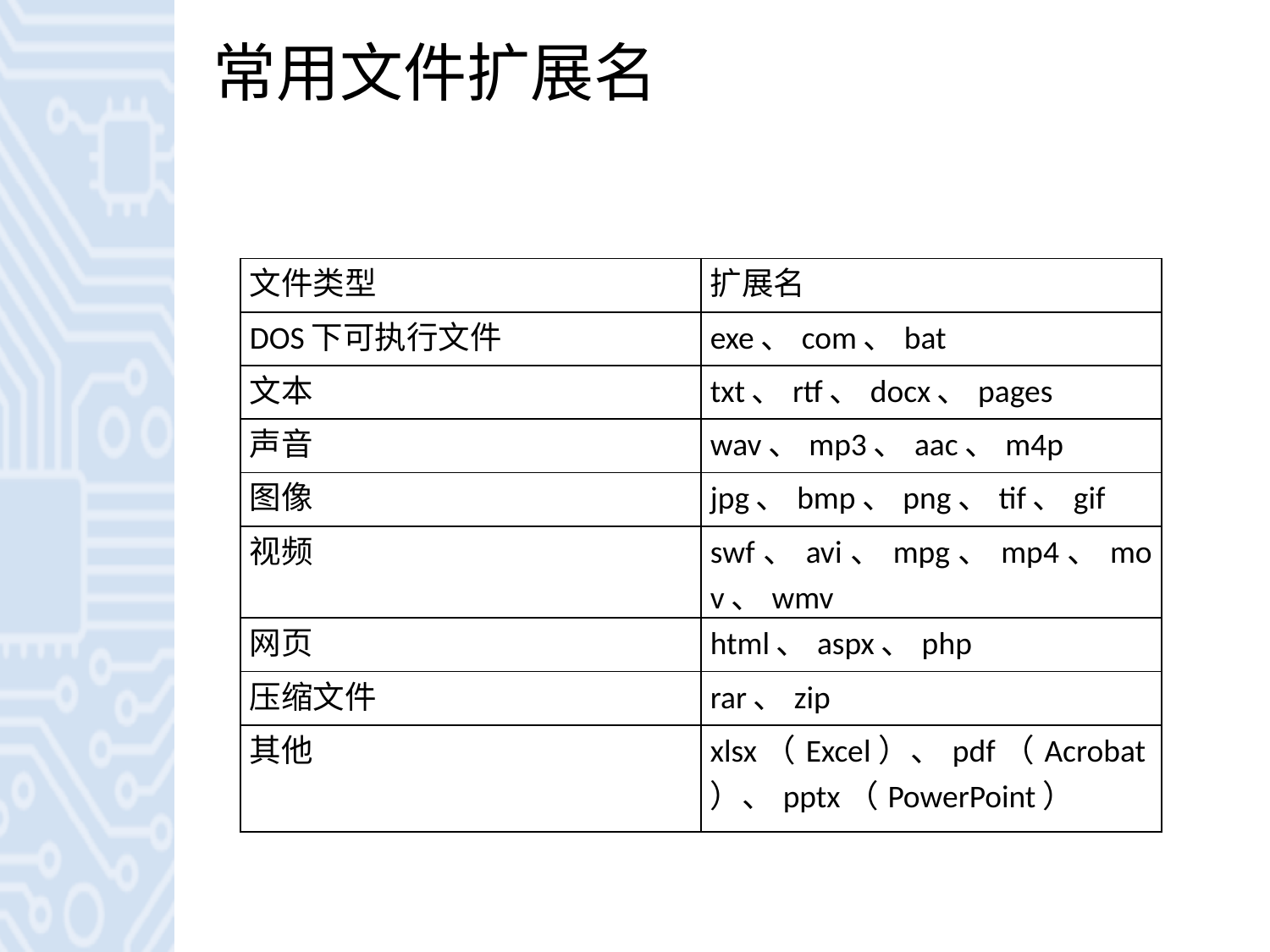

# 常用文件扩展名
| 文件类型 | 扩展名 |
| --- | --- |
| DOS下可执行文件 | exe、com、bat |
| 文本 | txt、rtf、docx、pages |
| 声音 | wav、mp3、aac、m4p |
| 图像 | jpg、bmp、png、tif、gif |
| 视频 | swf、avi、mpg、mp4、mov、wmv |
| 网页 | html、aspx、php |
| 压缩文件 | rar、zip |
| 其他 | xlsx（Excel）、pdf（Acrobat）、pptx（PowerPoint） |